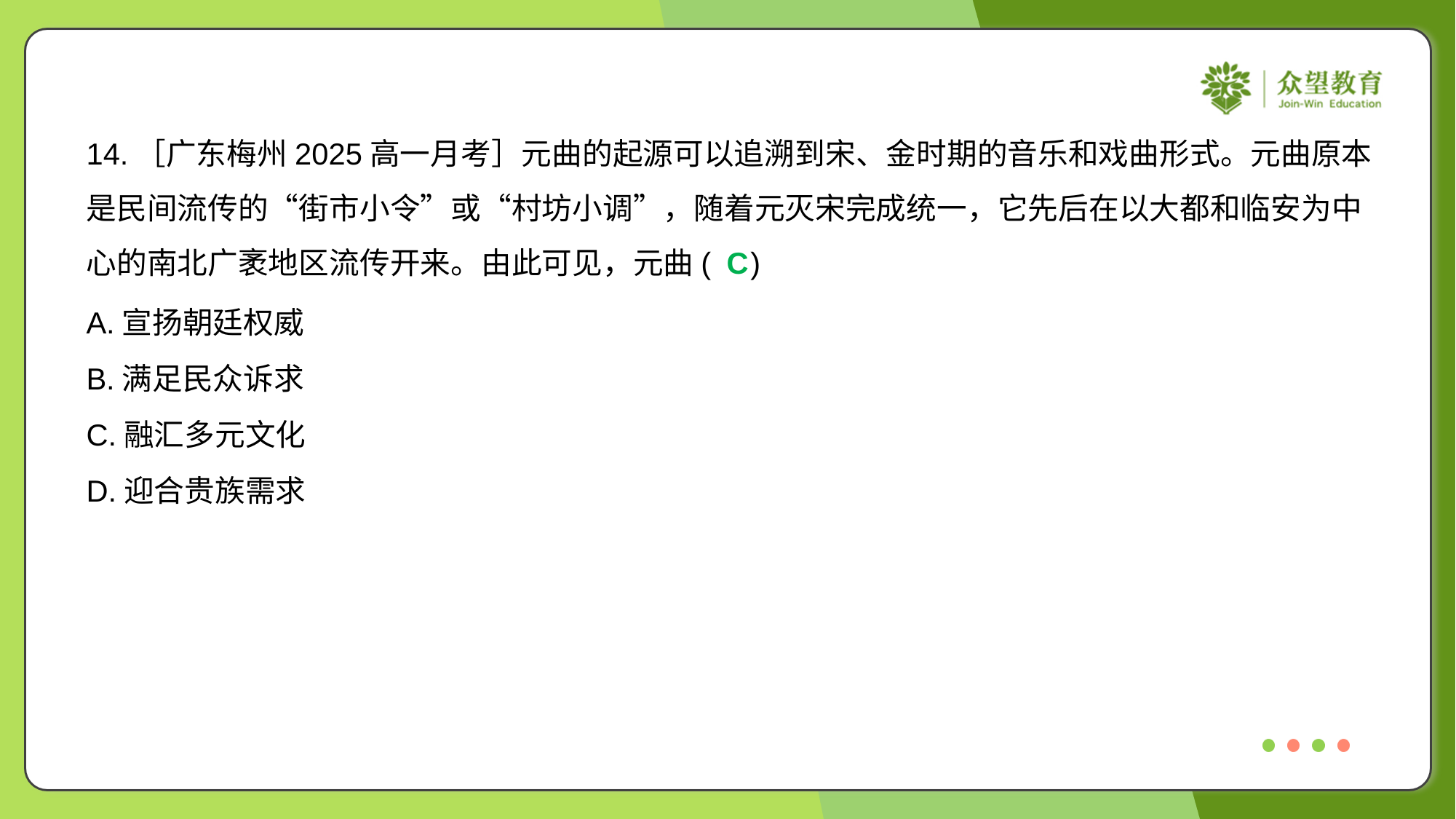

14.［广东梅州2025高一月考］元曲的起源可以追溯到宋、金时期的音乐和戏曲形式。元曲原本
是民间流传的“街市小令”或“村坊小调”，随着元灭宋完成统一，它先后在以大都和临安为中
心的南北广袤地区流传开来。由此可见，元曲(     )
C
A.宣扬朝廷权威
B.满足民众诉求
C.融汇多元文化
D.迎合贵族需求